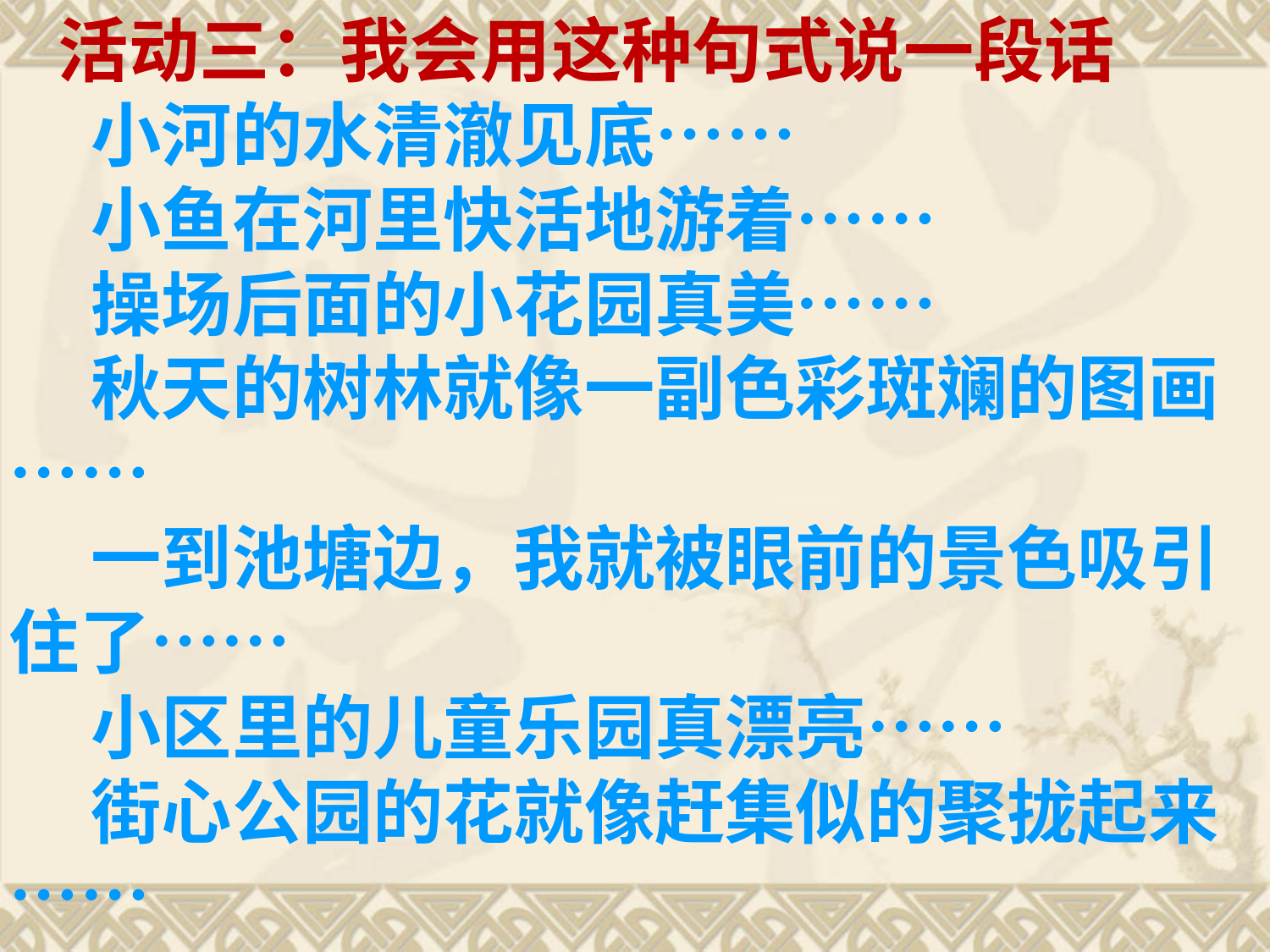

活动三：我会用这种句式说一段话
 小河的水清澈见底……
 小鱼在河里快活地游着……
 操场后面的小花园真美……
 秋天的树林就像一副色彩斑斓的图画……
 一到池塘边，我就被眼前的景色吸引住了……
 小区里的儿童乐园真漂亮……
 街心公园的花就像赶集似的聚拢起来……